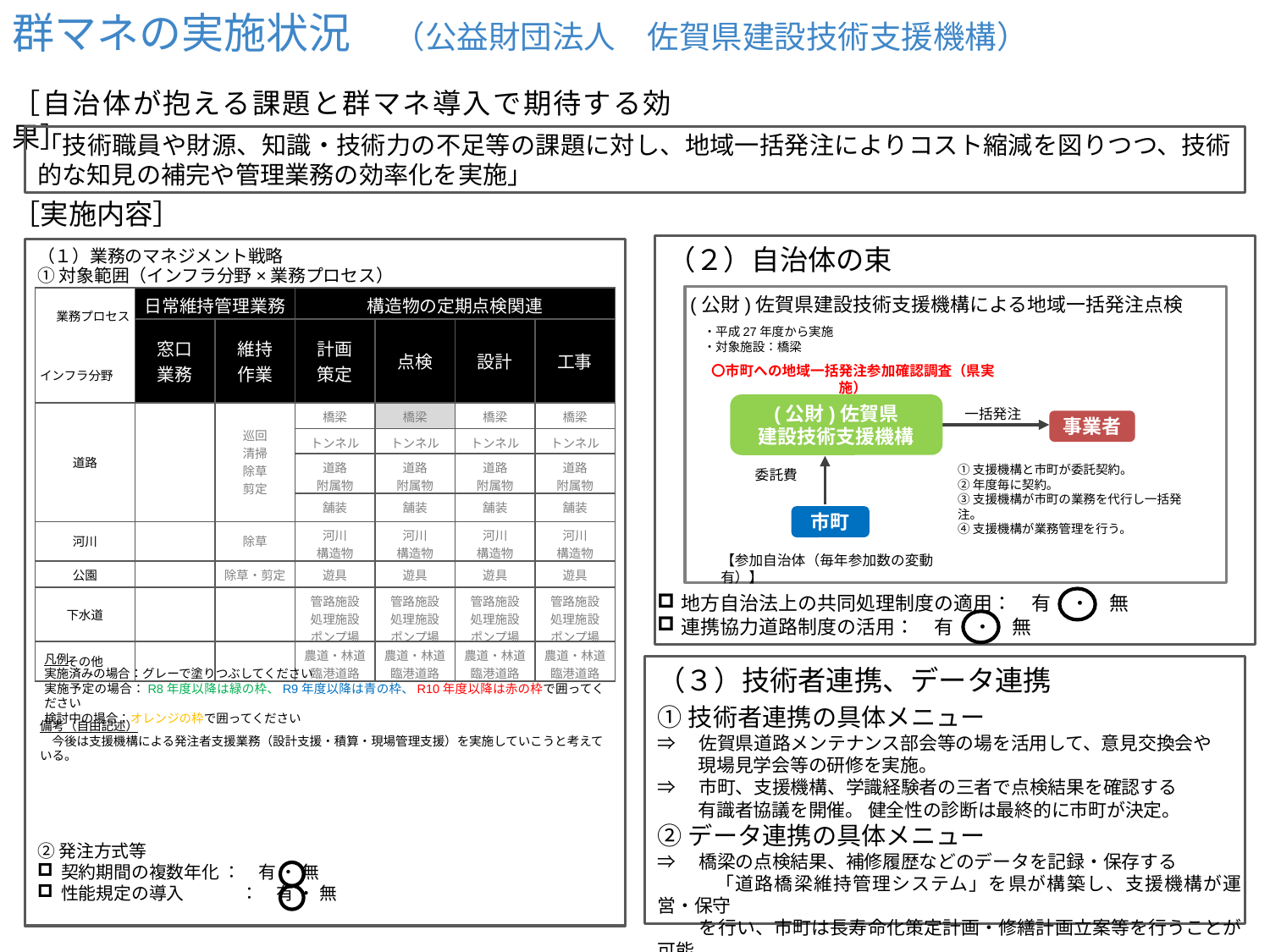

群マネの実施状況　（公益財団法人　佐賀県建設技術支援機構）
［自治体が抱える課題と群マネ導入で期待する効果］
「技術職員や財源、知識・技術力の不足等の課題に対し、地域一括発注によりコスト縮減を図りつつ、技術的な知見の補完や管理業務の効率化を実施」
［実施内容］
（２）自治体の束
（１）業務のマネジメント戦略
①対象範囲（インフラ分野×業務プロセス）
(公財)佐賀県建設技術支援機構による地域一括発注点検
| 業務プロセス インフラ分野 | 日常維持管理業務 |  | 構造物の定期点検関連 |  |  |  |
| --- | --- | --- | --- | --- | --- | --- |
|  | 窓口 業務 | 維持 作業 | 計画 策定 | 点検 | 設計 | 工事 |
| 道路 |  | 巡回 清掃 除草 剪定 | 橋梁 | 橋梁 | 橋梁 | 橋梁 |
|  |  |  | トンネル | トンネル | トンネル | トンネル |
|  |  |  | 道路 附属物 | 道路 附属物 | 道路 附属物 | 道路 附属物 |
|  |  |  | 舗装 | 舗装 | 舗装 | 舗装 |
| 河川 |  | 除草 | 河川 構造物 | 河川 構造物 | 河川 構造物 | 河川 構造物 |
| 公園 |  | 除草・剪定 | 遊具 | 遊具 | 遊具 | 遊具 |
| 下水道 |  |  | 管路施設 処理施設 ポンプ場 | 管路施設 処理施設 ポンプ場 | 管路施設 処理施設 ポンプ場 | 管路施設 処理施設 ポンプ場 |
| その他 |  |  | 農道・林道 臨港道路 | 農道・林道 臨港道路 | 農道・林道 臨港道路 | 農道・林道 臨港道路 |
・平成27年度から実施
・対象施設：橋梁
〇市町への地域一括発注参加確認調査（県実施）
(公財)佐賀県
建設技術支援機構
一括発注
事業者
①支援機構と市町が委託契約。
②年度毎に契約。
③支援機構が市町の業務を代行し一括発注。
④支援機構が業務管理を行う。
委託費
市町
【参加自治体（毎年参加数の変動有）】
地方自治法上の共同処理制度の適用：　有　・　無
連携協力道路制度の活用：　有　・　無

凡例
実施済みの場合：グレーで塗りつぶしてください
実施予定の場合：R8年度以降は緑の枠、R9年度以降は青の枠、R10年度以降は赤の枠で囲ってください
検討中の場合：オレンジの枠で囲ってください
（３）技術者連携、データ連携
①技術者連携の具体メニュー
⇒　佐賀県道路メンテナンス部会等の場を活用して、意見交換会や
　　 現場見学会等の研修を実施。
⇒　市町、支援機構、学識経験者の三者で点検結果を確認する
　　 有識者協議を開催。 健全性の診断は最終的に市町が決定。
②データ連携の具体メニュー
⇒　橋梁の点検結果、補修履歴などのデータを記録・保存する
　　　「道路橋梁維持管理システム」を県が構築し、支援機構が運営・保守
　　 を行い、市町は長寿命化策定計画・修繕計画立案等を行うことが可能。
備考（自由記述）
　今後は支援機構による発注者支援業務（設計支援・積算・現場管理支援）を実施していこうと考えている。

②発注方式等
契約期間の複数年化 ：　有 ・ 無
性能規定の導入　　　 ：　有 ・ 無